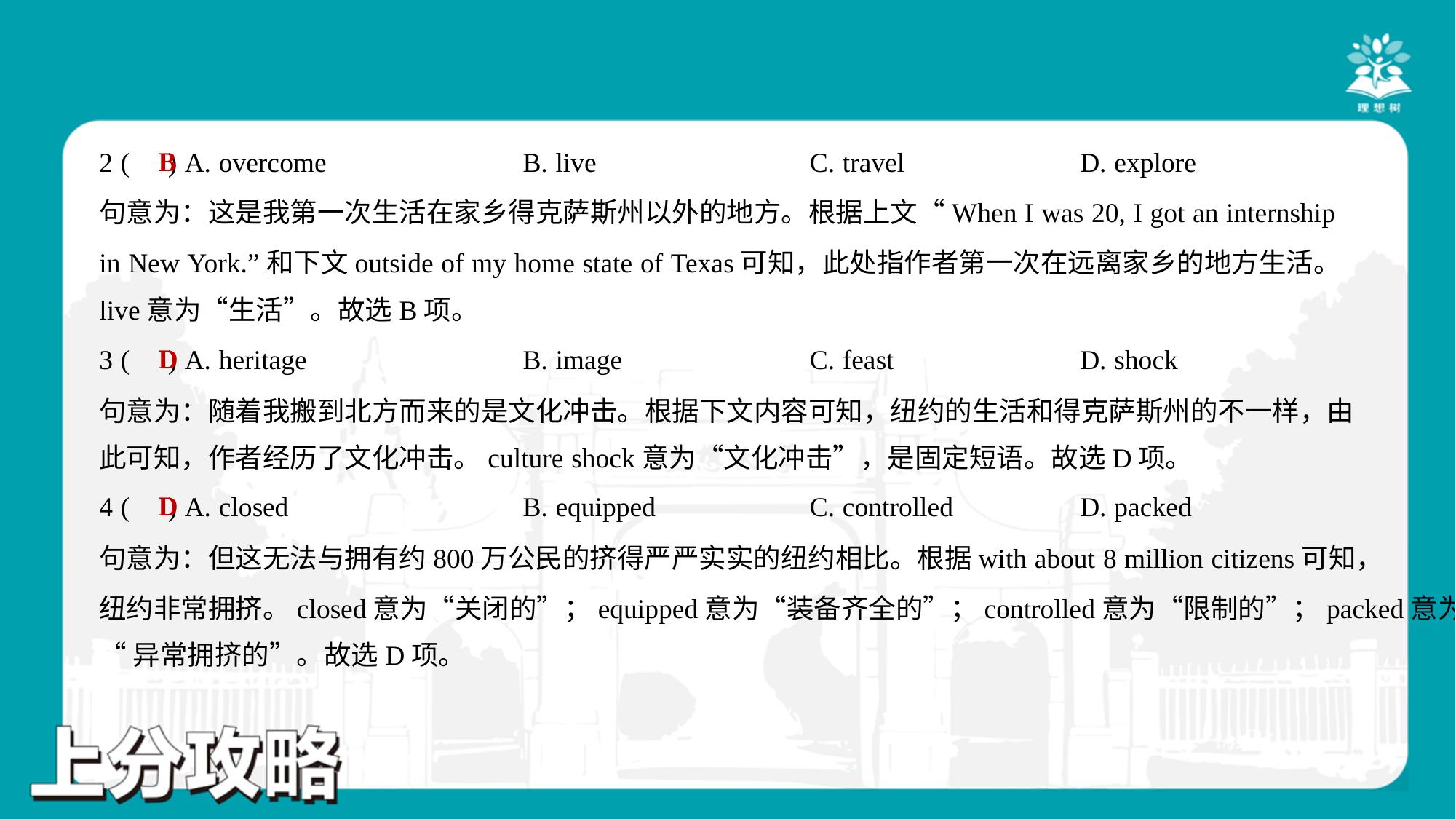

B
2 (     ) A. overcome	B. live	C. travel	D. explore
句意为：这是我第一次生活在家乡得克萨斯州以外的地方。根据上文“When I was 20, I got an internship
in New York.”和下文outside of my home state of Texas可知，此处指作者第一次在远离家乡的地方生活。
live意为“生活”。故选B项。
D
3 (     ) A. heritage	B. image	C. feast	D. shock
句意为：随着我搬到北方而来的是文化冲击。根据下文内容可知，纽约的生活和得克萨斯州的不一样，由
此可知，作者经历了文化冲击。culture shock意为“文化冲击”，是固定短语。故选D项。
D
4 (     ) A. closed	B. equipped	C. controlled	D. packed
句意为：但这无法与拥有约800万公民的挤得严严实实的纽约相比。根据with about 8 million citizens可知，
纽约非常拥挤。closed意为“关闭的”；equipped意为“装备齐全的”；controlled意为“限制的”；packed意为
“异常拥挤的”。故选D项。